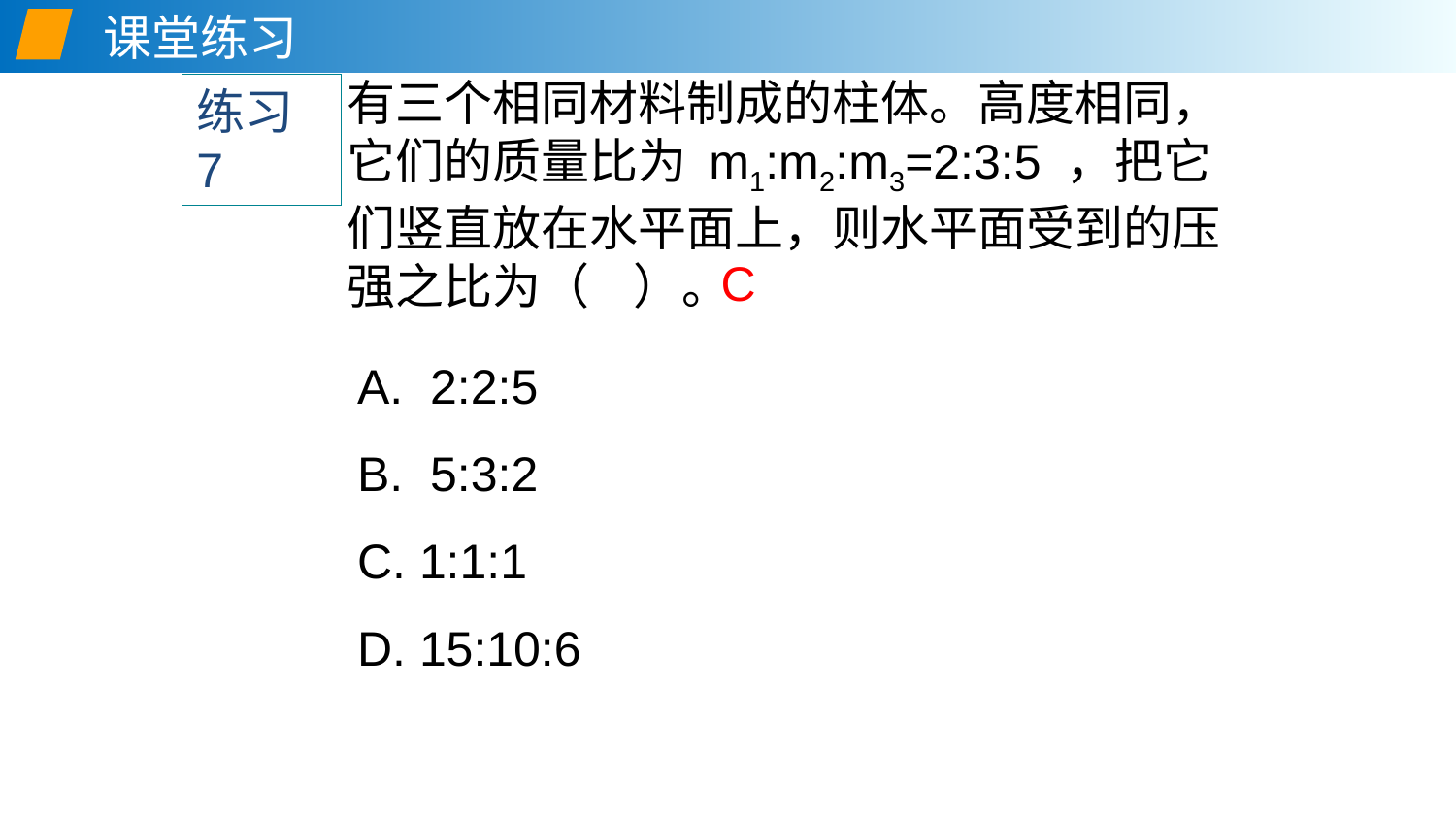

课堂练习
有三个相同材料制成的柱体。高度相同，它们的质量比为 ﻿﻿m1:m2:m3=2:3:5 ，把它们竖直放在水平面上，则水平面受到的压强之比为（    ）。
练习7
C
A.  2:2:5 ﻿﻿﻿﻿
B.  5:3:2
C. 1:1:1
D. 15:10:6